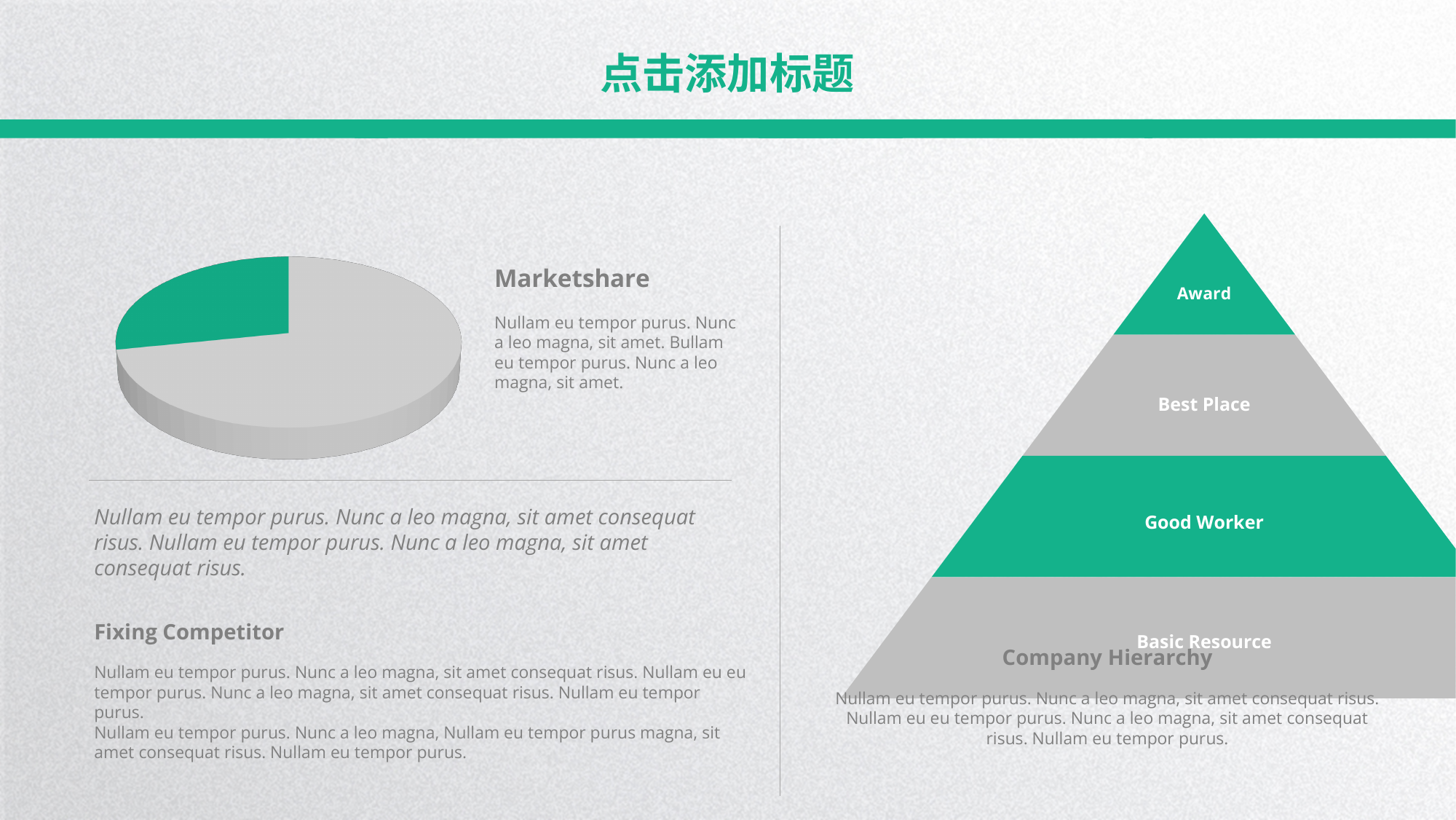

点击添加标题

Award
Best Place
Good Worker
Basic Resource

[unsupported chart]

Marketshare

Nullam eu tempor purus. Nunc a leo magna, sit amet. Bullam eu tempor purus. Nunc a leo magna, sit amet.
Nullam eu tempor purus. Nunc a leo magna, sit amet consequat risus. Nullam eu tempor purus. Nunc a leo magna, sit amet consequat risus.
Fixing Competitor

Nullam eu tempor purus. Nunc a leo magna, sit amet consequat risus. Nullam eu eu tempor purus. Nunc a leo magna, sit amet consequat risus. Nullam eu tempor purus.
Nullam eu tempor purus. Nunc a leo magna, Nullam eu tempor purus magna, sit amet consequat risus. Nullam eu tempor purus.
Company Hierarchy

Nullam eu tempor purus. Nunc a leo magna, sit amet consequat risus. Nullam eu eu tempor purus. Nunc a leo magna, sit amet consequat risus. Nullam eu tempor purus.